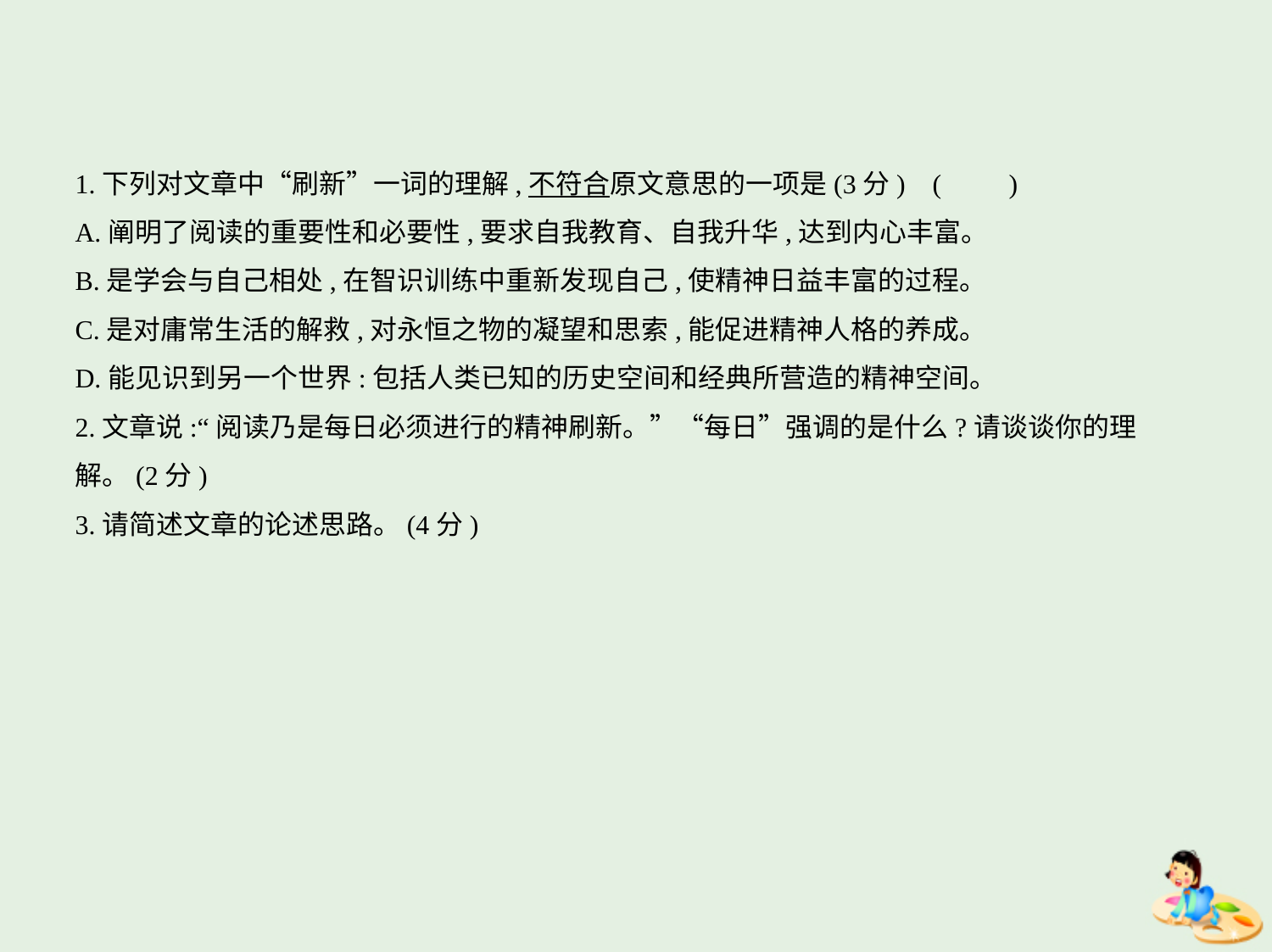

1.下列对文章中“刷新”一词的理解,不符合原文意思的一项是(3分) (　　)
A.阐明了阅读的重要性和必要性,要求自我教育、自我升华,达到内心丰富。
B.是学会与自己相处,在智识训练中重新发现自己,使精神日益丰富的过程。
C.是对庸常生活的解救,对永恒之物的凝望和思索,能促进精神人格的养成。
D.能见识到另一个世界:包括人类已知的历史空间和经典所营造的精神空间。
2.文章说:“阅读乃是每日必须进行的精神刷新。”“每日”强调的是什么?请谈谈你的理
解。(2分)
3.请简述文章的论述思路。(4分)